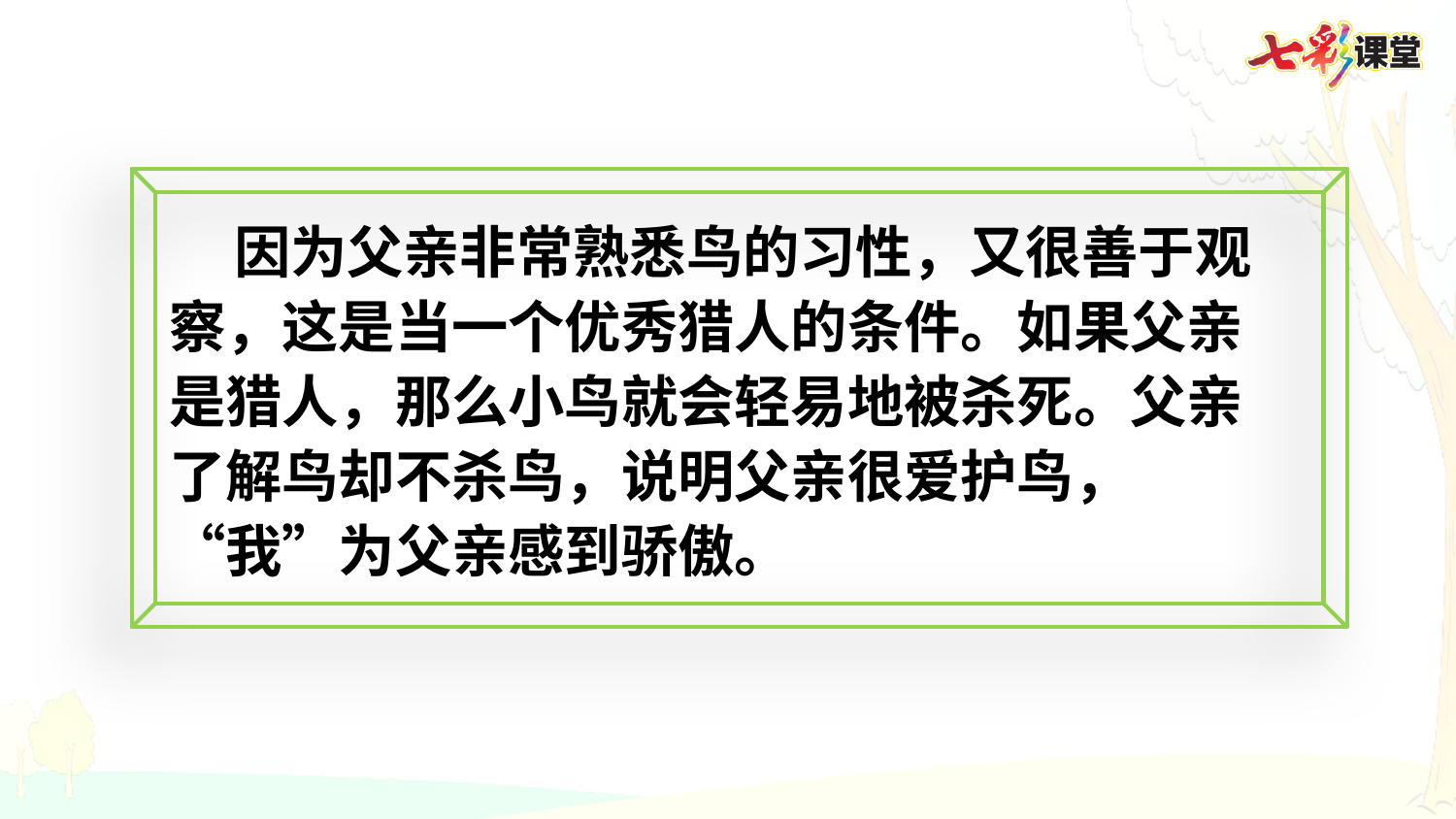

因为父亲非常熟悉鸟的习性，又很善于观察，这是当一个优秀猎人的条件。如果父亲是猎人，那么小鸟就会轻易地被杀死。父亲了解鸟却不杀鸟，说明父亲很爱护鸟，“我”为父亲感到骄傲。